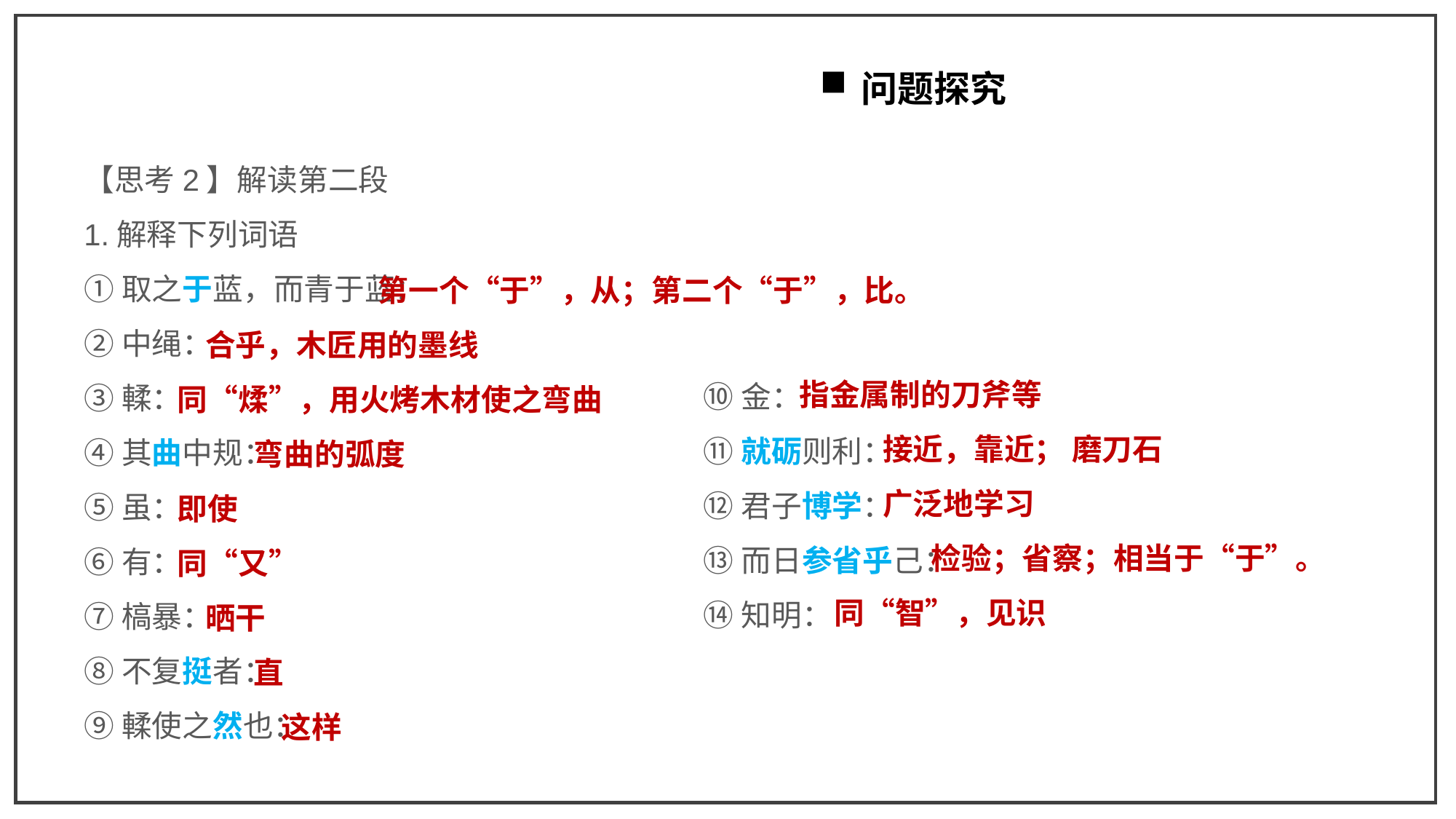

问题探究
【思考2】解读第二段
1.解释下列词语
①取之于蓝，而青于蓝：
②中绳：
③輮：
④其曲中规：
⑤虽：
⑥有：
⑦槁暴：
⑧不复挺者：
⑨輮使之然也：
                            第一个“于”，从；第二个“于”，比。
   合乎，木匠用的墨线
同“煣”，用火烤木材使之弯曲
          弯曲的弧度
即使
同“又”
   晒干
          直
              这样
指金属制的刀斧等
           接近，靠近； 磨刀石
           广泛地学习
                  检验；省察；相当于“于”。
    同“智”，见识
⑩金：
⑪就砺则利：
⑫君子博学：
⑬而日参省乎己：
⑭知明：